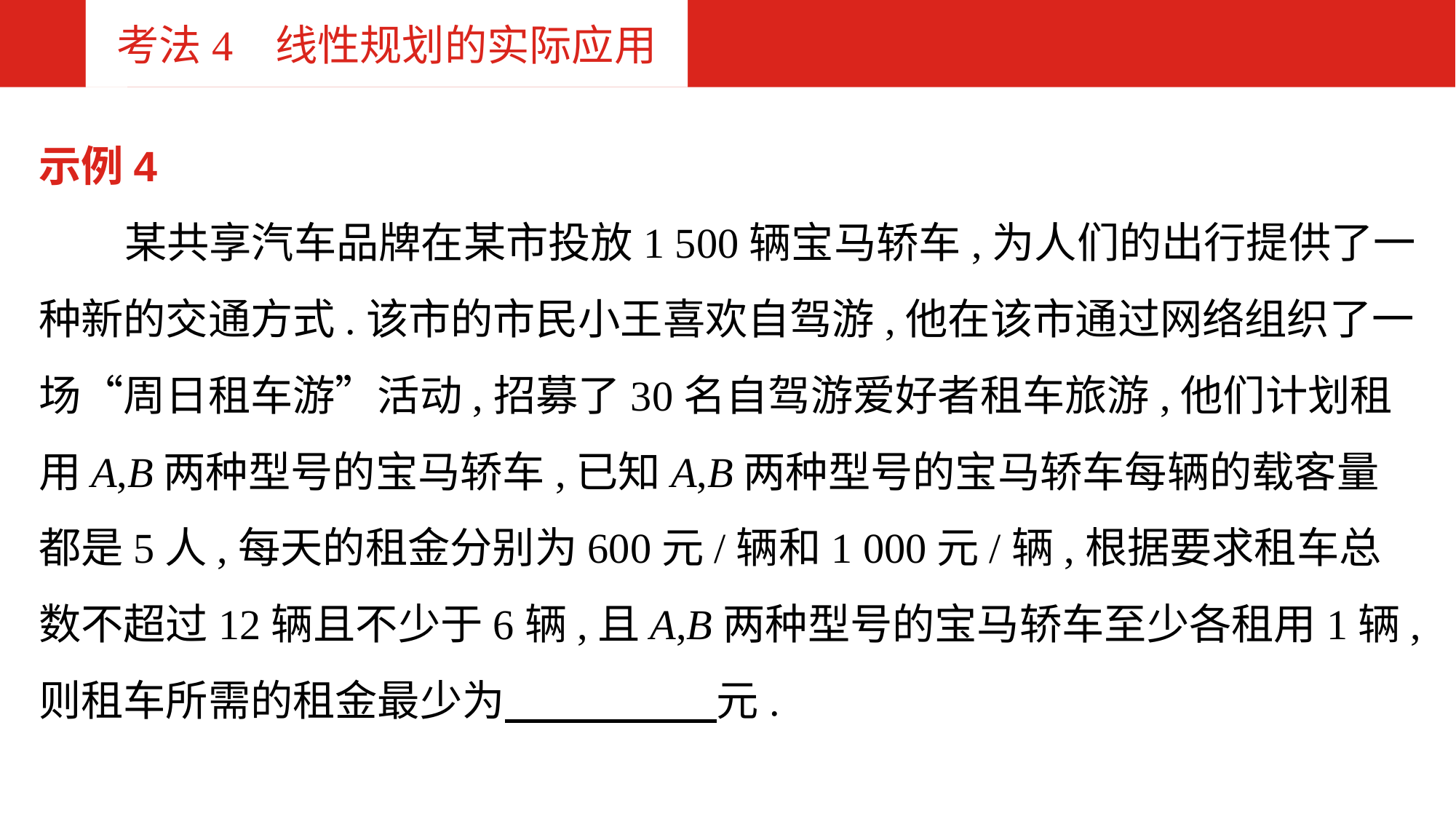

考法4   线性规划的实际应用

示例4
某共享汽车品牌在某市投放1 500辆宝马轿车,为人们的出行提供了一种新的交通方式.该市的市民小王喜欢自驾游,他在该市通过网络组织了一场“周日租车游”活动,招募了30名自驾游爱好者租车旅游,他们计划租用A,B两种型号的宝马轿车,已知A,B两种型号的宝马轿车每辆的载客量都是5人,每天的租金分别为600元/辆和1 000元/辆,根据要求租车总数不超过12辆且不少于6辆,且A,B两种型号的宝马轿车至少各租用1辆,则租车所需的租金最少为　　　　　元.